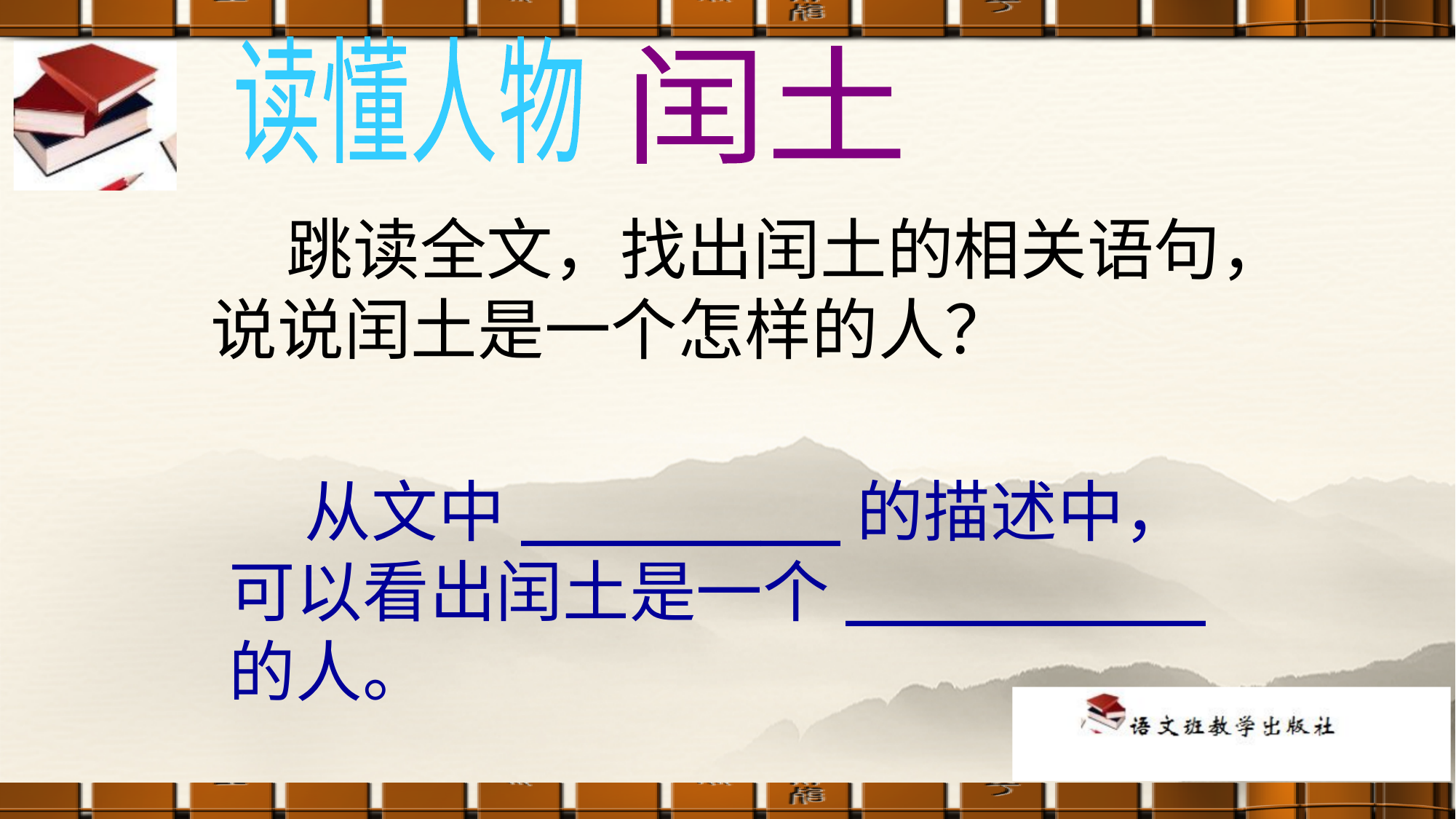

读懂人物
闰土
    跳读全文，找出闰土的相关语句，说说闰土是一个怎样的人？
    从文中________的描述中，可以看出闰土是一个_________的人。